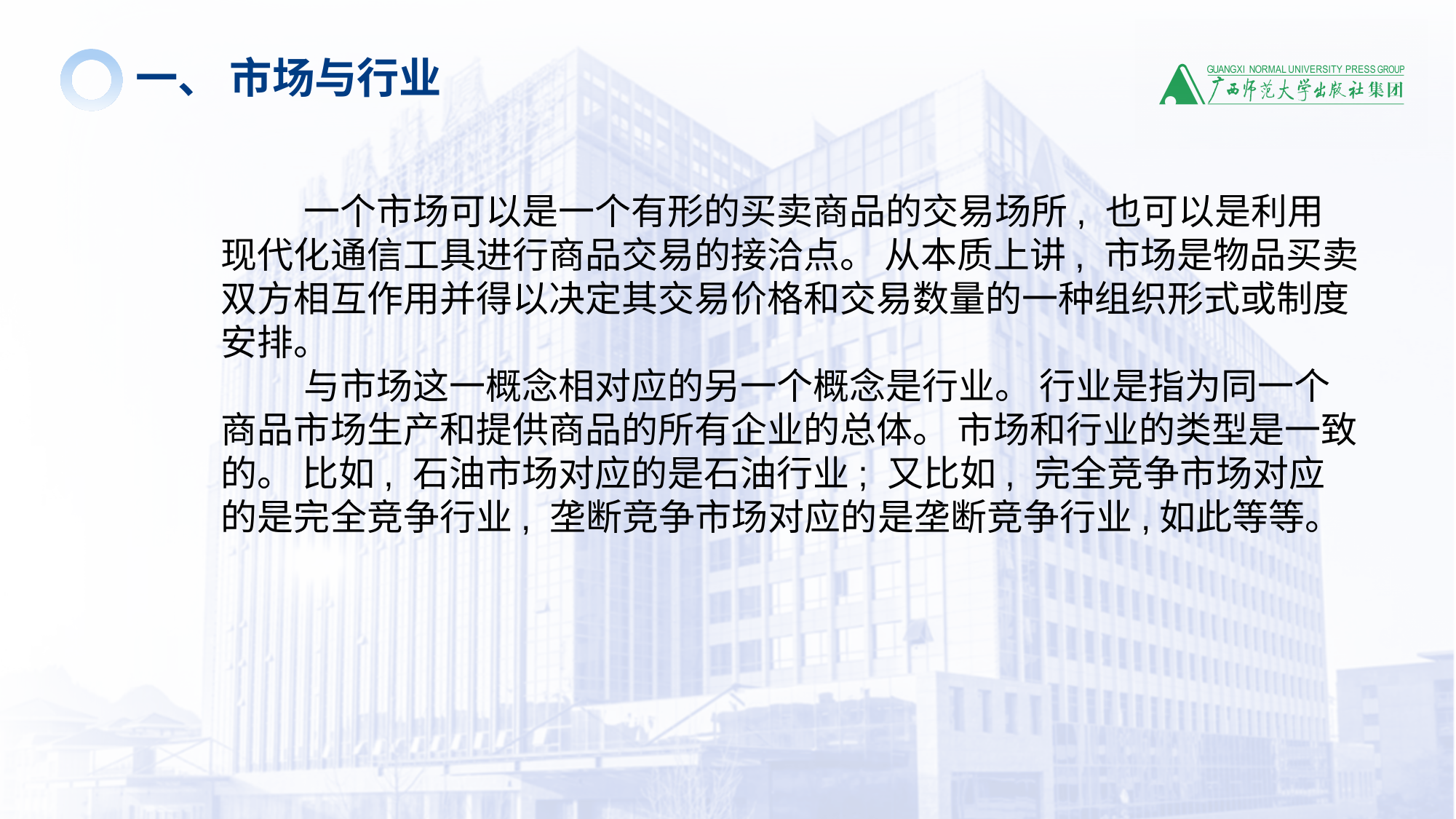

一、 市场与行业

         一个市场可以是一个有形的买卖商品的交易场所, 也可以是利用现代化通信工具进行商品交易的接洽点。 从本质上讲, 市场是物品买卖双方相互作用并得以决定其交易价格和交易数量的一种组织形式或制度安排。
         与市场这一概念相对应的另一个概念是行业。 行业是指为同一个商品市场生产和提供商品的所有企业的总体。 市场和行业的类型是一致的。 比如, 石油市场对应的是石油行业; 又比如, 完全竞争市场对应的是完全竞争行业, 垄断竞争市场对应的是垄断竞争行业,如此等等。